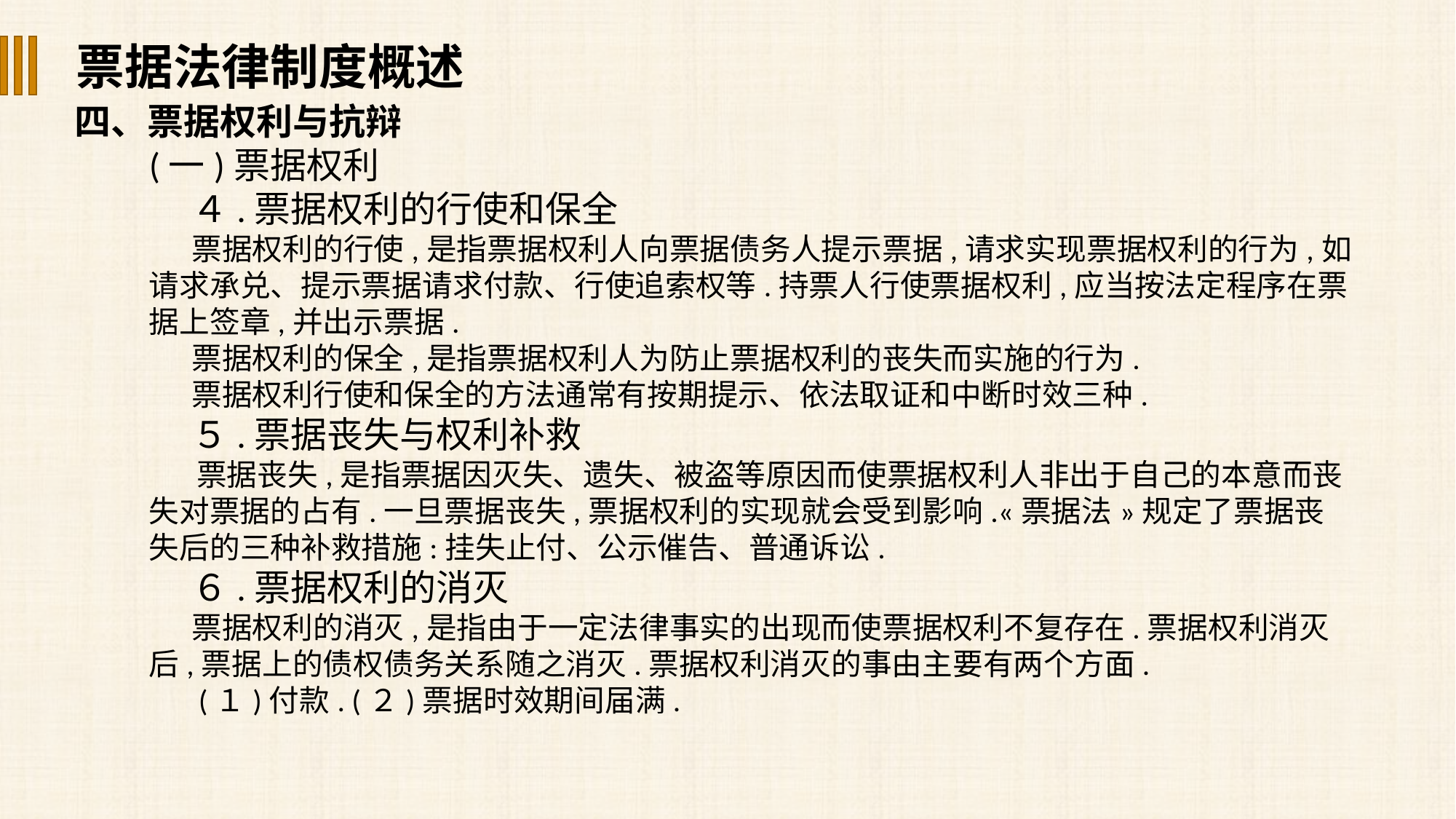

票据法律制度概述

四、票据权利与抗辩
(一)票据权利
４.票据权利的行使和保全
票据权利的行使,是指票据权利人向票据债务人提示票据,请求实现票据权利的行为,如请求承兑、提示票据请求付款、行使追索权等.持票人行使票据权利,应当按法定程序在票据上签章,并出示票据.
票据权利的保全,是指票据权利人为防止票据权利的丧失而实施的行为.
票据权利行使和保全的方法通常有按期提示、依法取证和中断时效三种.
５.票据丧失与权利补救
      票据丧失,是指票据因灭失、遗失、被盗等原因而使票据权利人非出于自己的本意而丧
失对票据的占有.一旦票据丧失,票据权利的实现就会受到影响.«票据法»规定了票据丧
失后的三种补救措施:挂失止付、公示催告、普通诉讼.
６.票据权利的消灭
票据权利的消灭,是指由于一定法律事实的出现而使票据权利不复存在.票据权利消灭后,票据上的债权债务关系随之消灭.票据权利消灭的事由主要有两个方面.
 (１)付款. (２)票据时效期间届满.